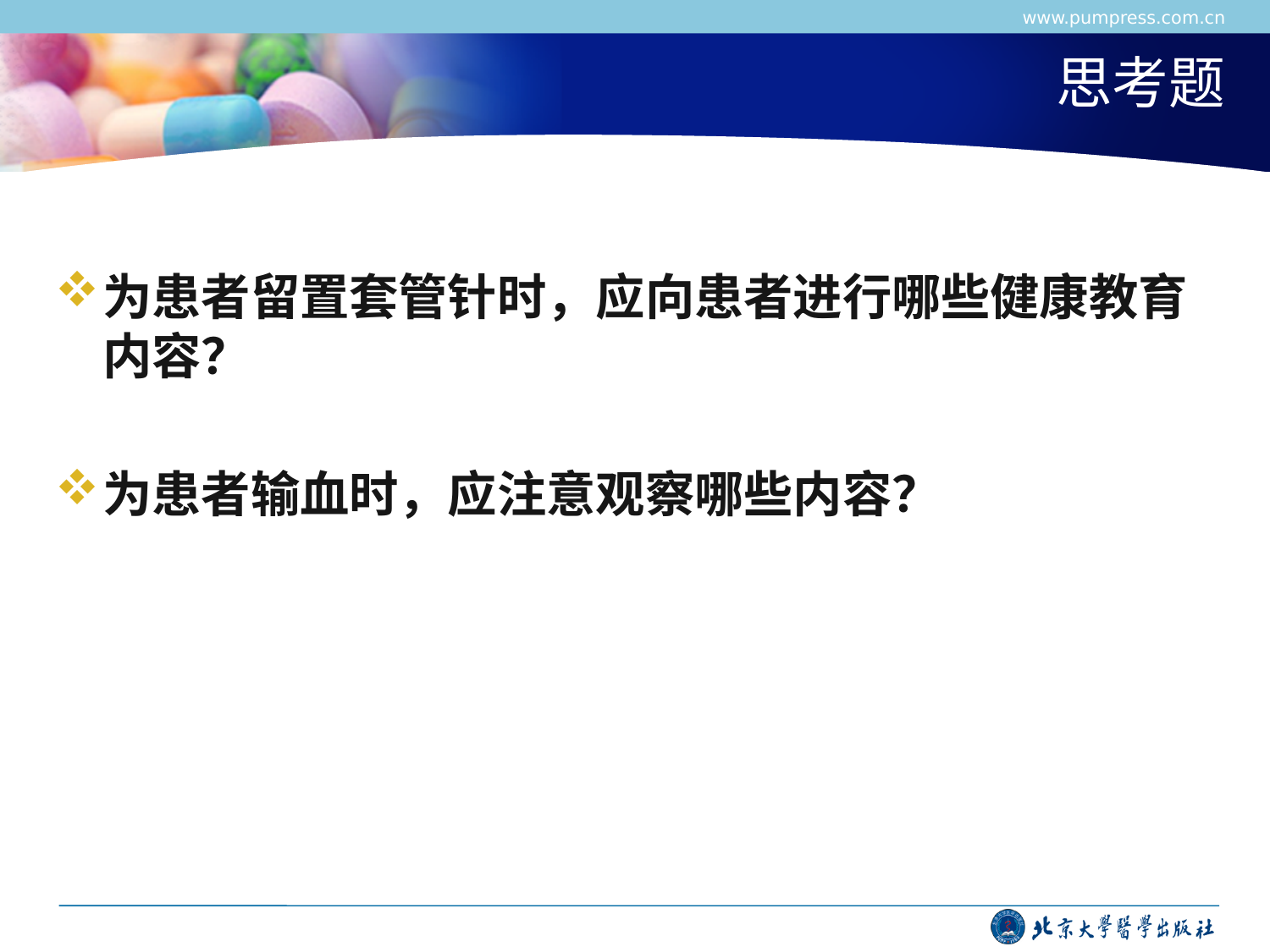

www.pumpress.com.cn
# 思考题

为患者留置套管针时，应向患者进行哪些健康教育内容？

为患者输血时，应注意观察哪些内容？